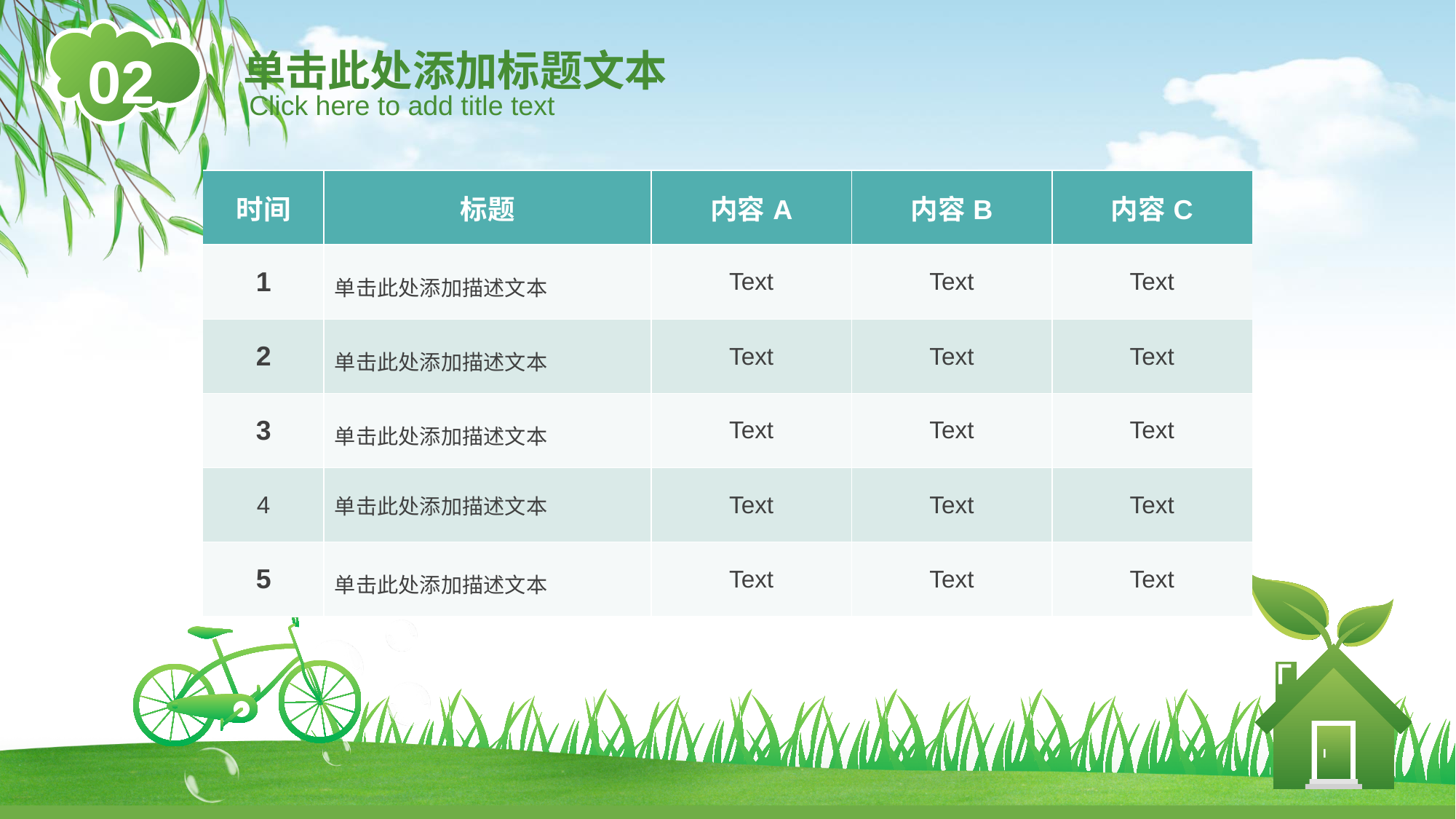

02
单击此处添加标题文本
Click here to add title text
| 时间 | 标题 | 内容A | 内容B | 内容C |
| --- | --- | --- | --- | --- |
| 1 | 单击此处添加描述文本 | Text | Text | Text |
| 2 | 单击此处添加描述文本 | Text | Text | Text |
| 3 | 单击此处添加描述文本 | Text | Text | Text |
| 4 | 单击此处添加描述文本 | Text | Text | Text |
| 5 | 单击此处添加描述文本 | Text | Text | Text |